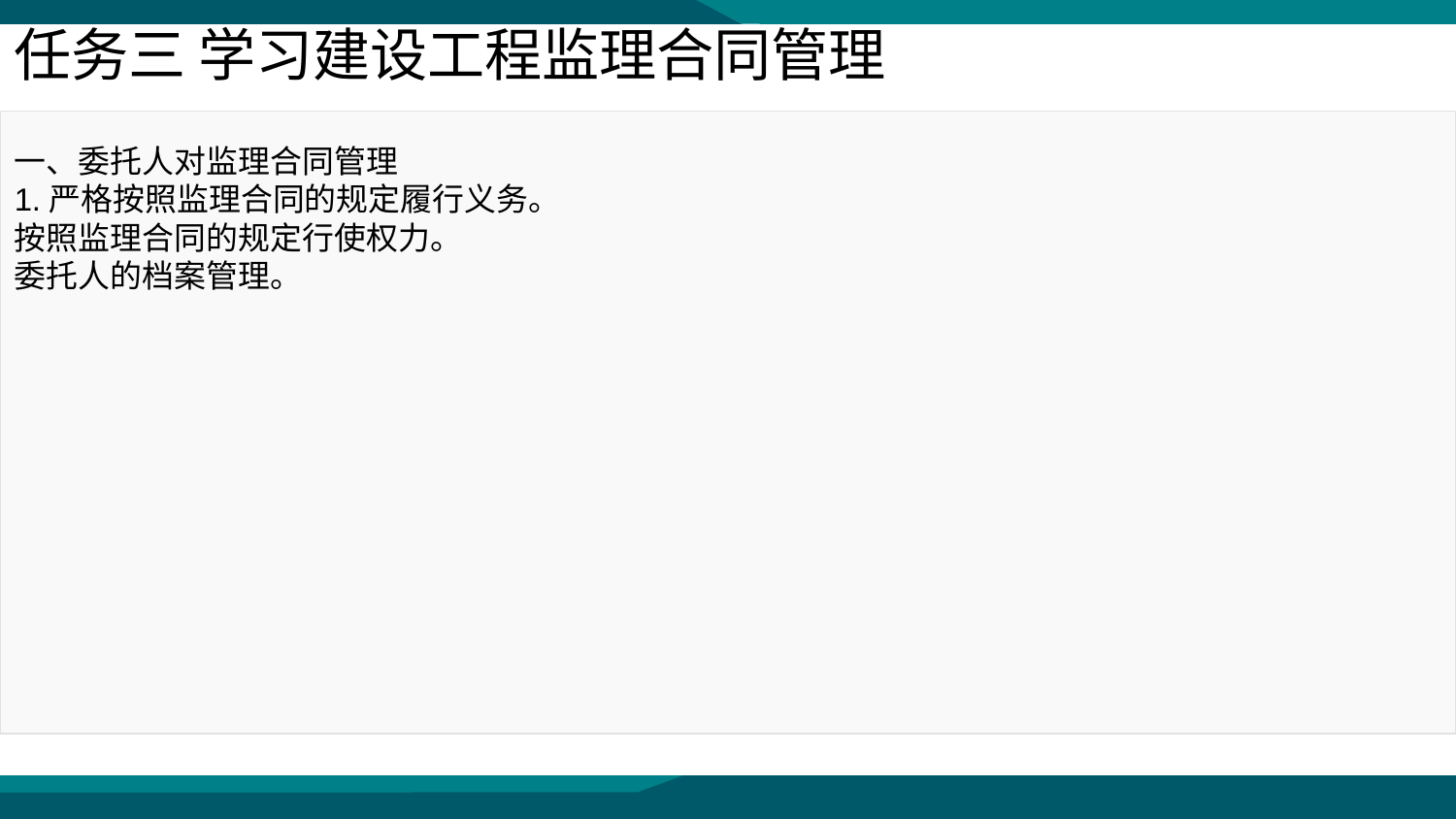

任务三 学习建设工程监理合同管理
一、委托人对监理合同管理
1.严格按照监理合同的规定履行义务。
按照监理合同的规定行使权力。
委托人的档案管理。